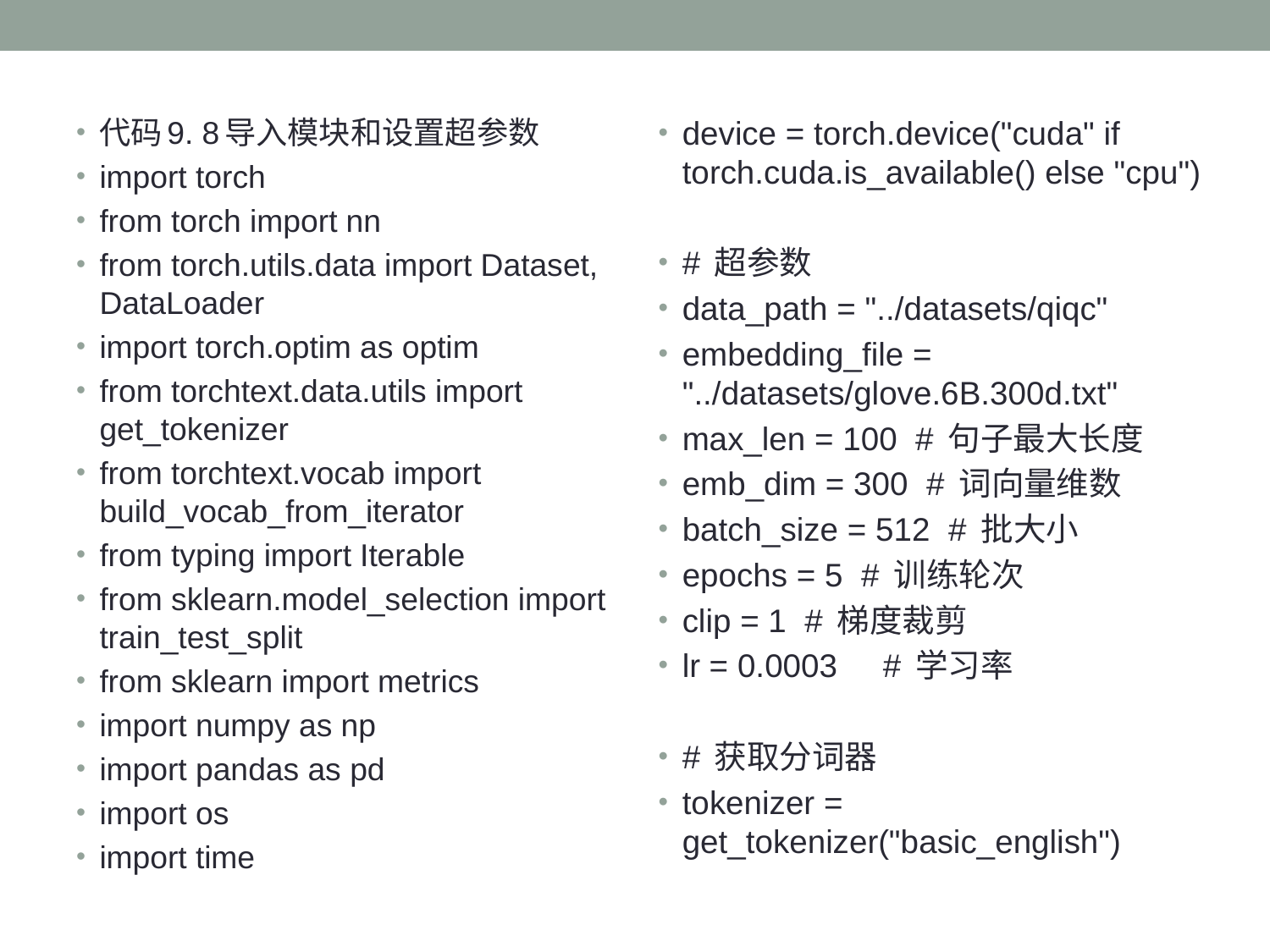

代码9. 8导入模块和设置超参数
import torch
from torch import nn
from torch.utils.data import Dataset, DataLoader
import torch.optim as optim
from torchtext.data.utils import get_tokenizer
from torchtext.vocab import build_vocab_from_iterator
from typing import Iterable
from sklearn.model_selection import train_test_split
from sklearn import metrics
import numpy as np
import pandas as pd
import os
import time

device = torch.device("cuda" if torch.cuda.is_available() else "cpu")

# 超参数
data_path = "../datasets/qiqc"
embedding_file = "../datasets/glove.6B.300d.txt"
max_len = 100  # 句子最大长度
emb_dim = 300  # 词向量维数
batch_size = 512  # 批大小
epochs = 5  # 训练轮次
clip = 1  # 梯度裁剪
lr = 0.0003     # 学习率

# 获取分词器
tokenizer = get_tokenizer("basic_english")